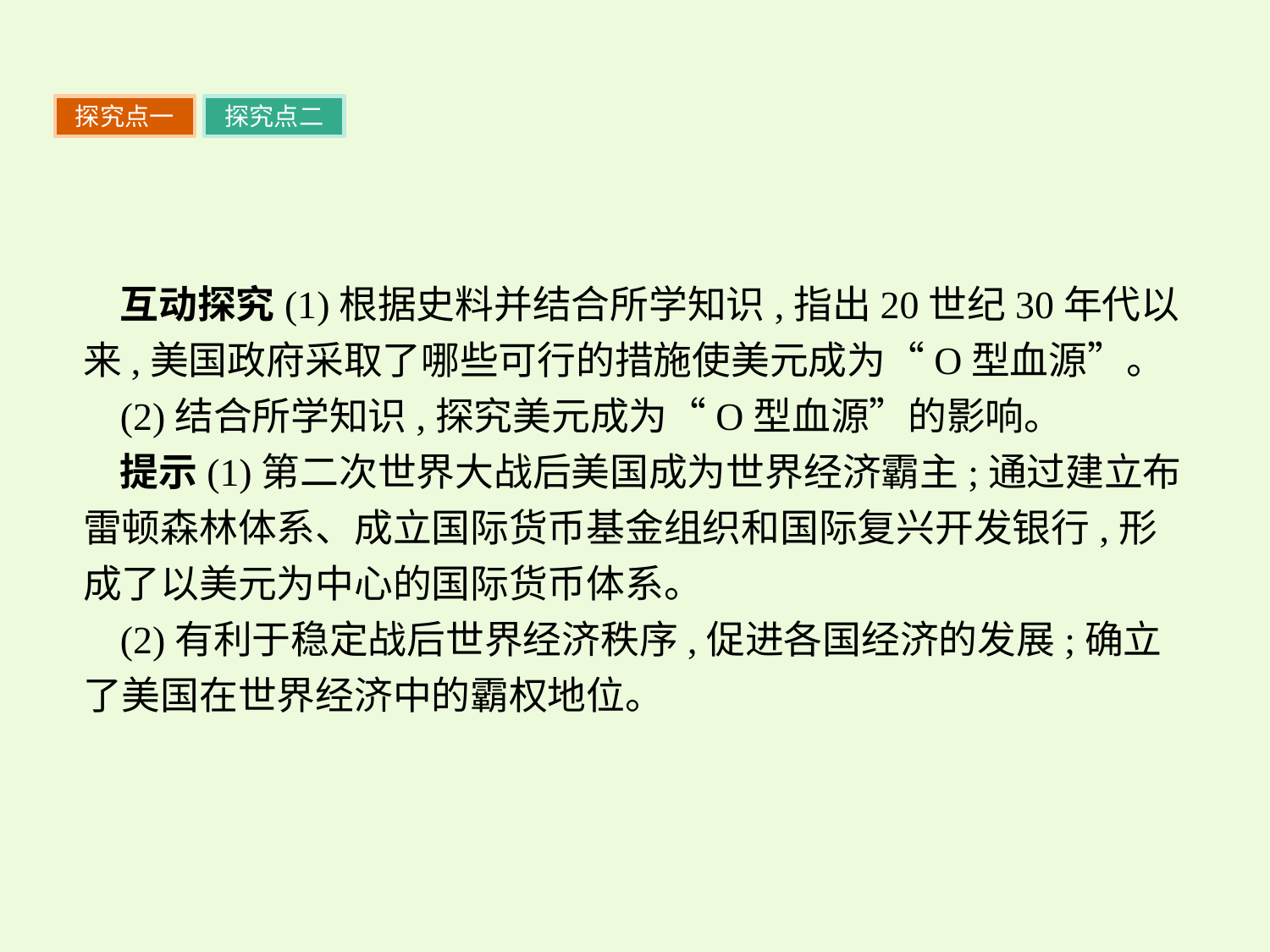

探究点一
探究点二
互动探究(1)根据史料并结合所学知识,指出20世纪30年代以来,美国政府采取了哪些可行的措施使美元成为“O型血源”。
(2)结合所学知识,探究美元成为“O型血源”的影响。
提示(1)第二次世界大战后美国成为世界经济霸主;通过建立布雷顿森林体系、成立国际货币基金组织和国际复兴开发银行,形成了以美元为中心的国际货币体系。
(2)有利于稳定战后世界经济秩序,促进各国经济的发展;确立了美国在世界经济中的霸权地位。